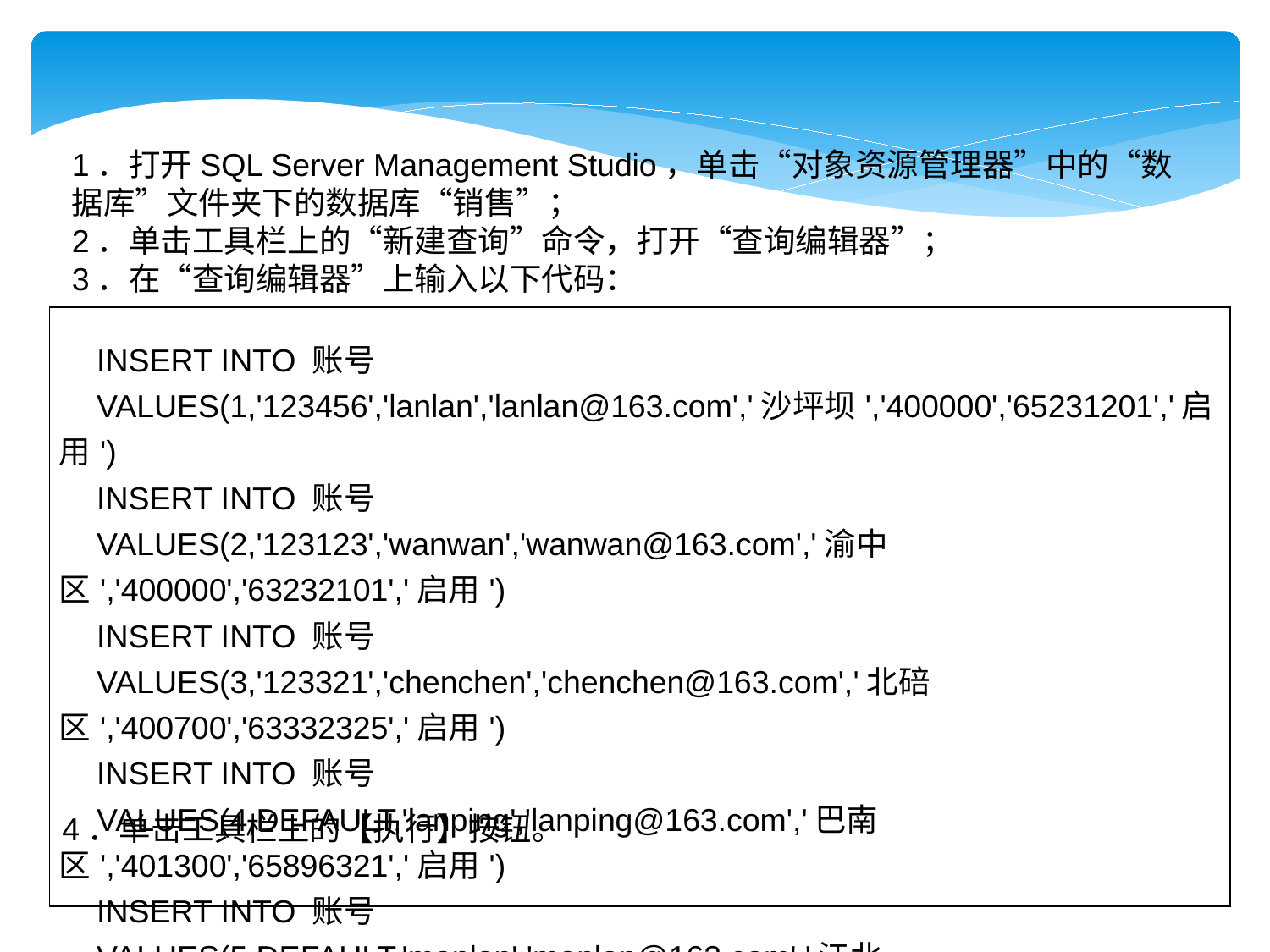

1．打开SQL Server Management Studio，单击“对象资源管理器”中的“数据库”文件夹下的数据库“销售”；
2．单击工具栏上的“新建查询”命令，打开“查询编辑器”；
3．在“查询编辑器”上输入以下代码：
| INSERT INTO 账号 VALUES(1,'123456','lanlan','lanlan@163.com','沙坪坝','400000','65231201','启用') INSERT INTO 账号 VALUES(2,'123123','wanwan','wanwan@163.com','渝中区','400000','63232101','启用') INSERT INTO 账号 VALUES(3,'123321','chenchen','chenchen@163.com','北碚区','400700','63332325','启用') INSERT INTO 账号 VALUES(4,DEFAULT,'lanping','lanping@163.com','巴南区','401300','65896321','启用') INSERT INTO 账号 VALUES(5,DEFAULT,'manlan','manlan@163.com','江北区','400000','63654120','启用') |
| --- |
4．单击工具栏上的【执行】按钮。